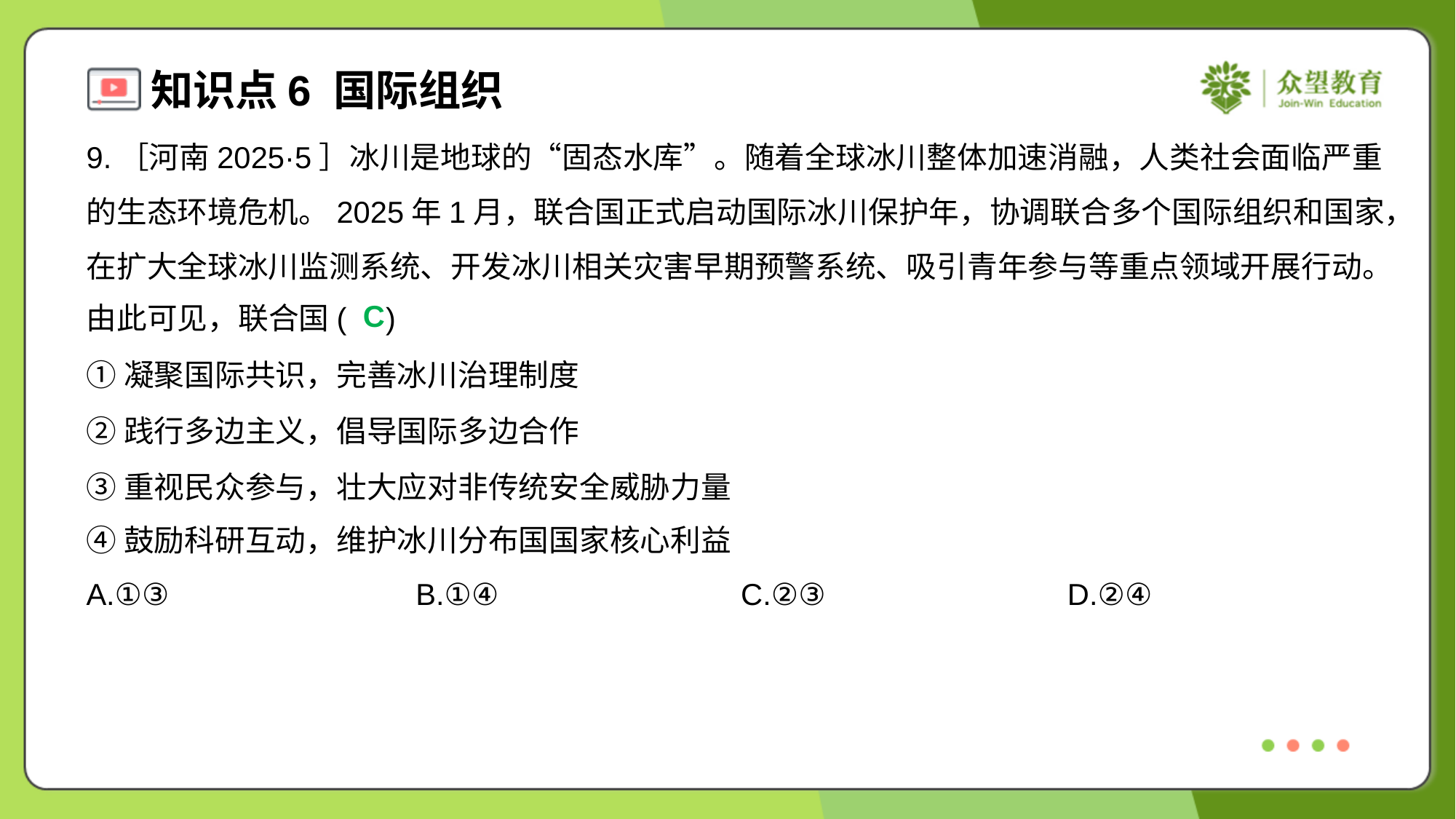

9.［河南2025·5］冰川是地球的“固态水库”。随着全球冰川整体加速消融，人类社会面临严重
的生态环境危机。2025年1月，联合国正式启动国际冰川保护年，协调联合多个国际组织和国家，
在扩大全球冰川监测系统、开发冰川相关灾害早期预警系统、吸引青年参与等重点领域开展行动。
由此可见，联合国(     )
C
①凝聚国际共识，完善冰川治理制度
②践行多边主义，倡导国际多边合作
③重视民众参与，壮大应对非传统安全威胁力量
④鼓励科研互动，维护冰川分布国国家核心利益
A.①③	B.①④	C.②③	D.②④